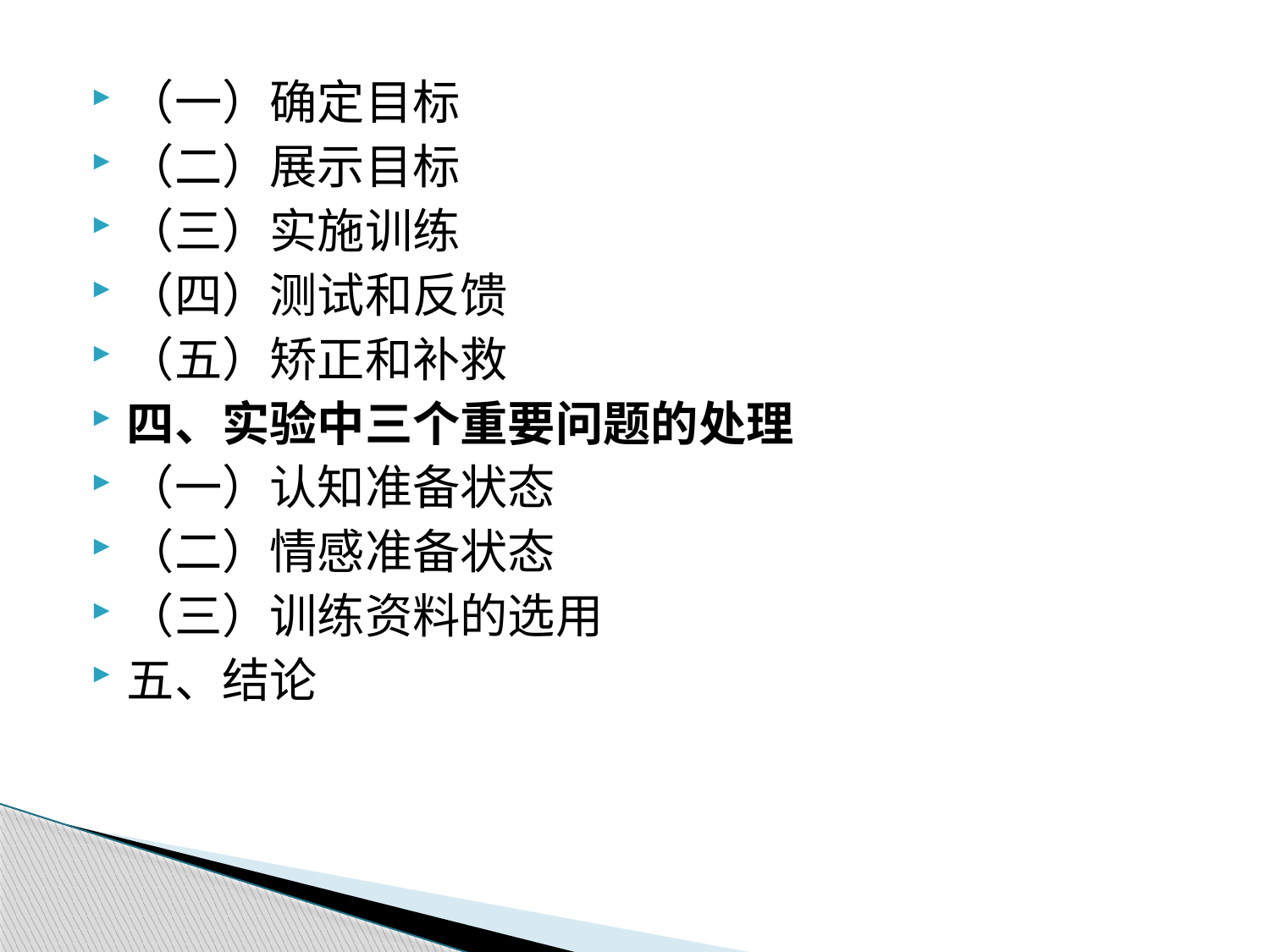

（一）确定目标
（二）展示目标
（三）实施训练
（四）测试和反馈
（五）矫正和补救
四、实验中三个重要问题的处理
（一）认知准备状态
（二）情感准备状态
（三）训练资料的选用
五、结论